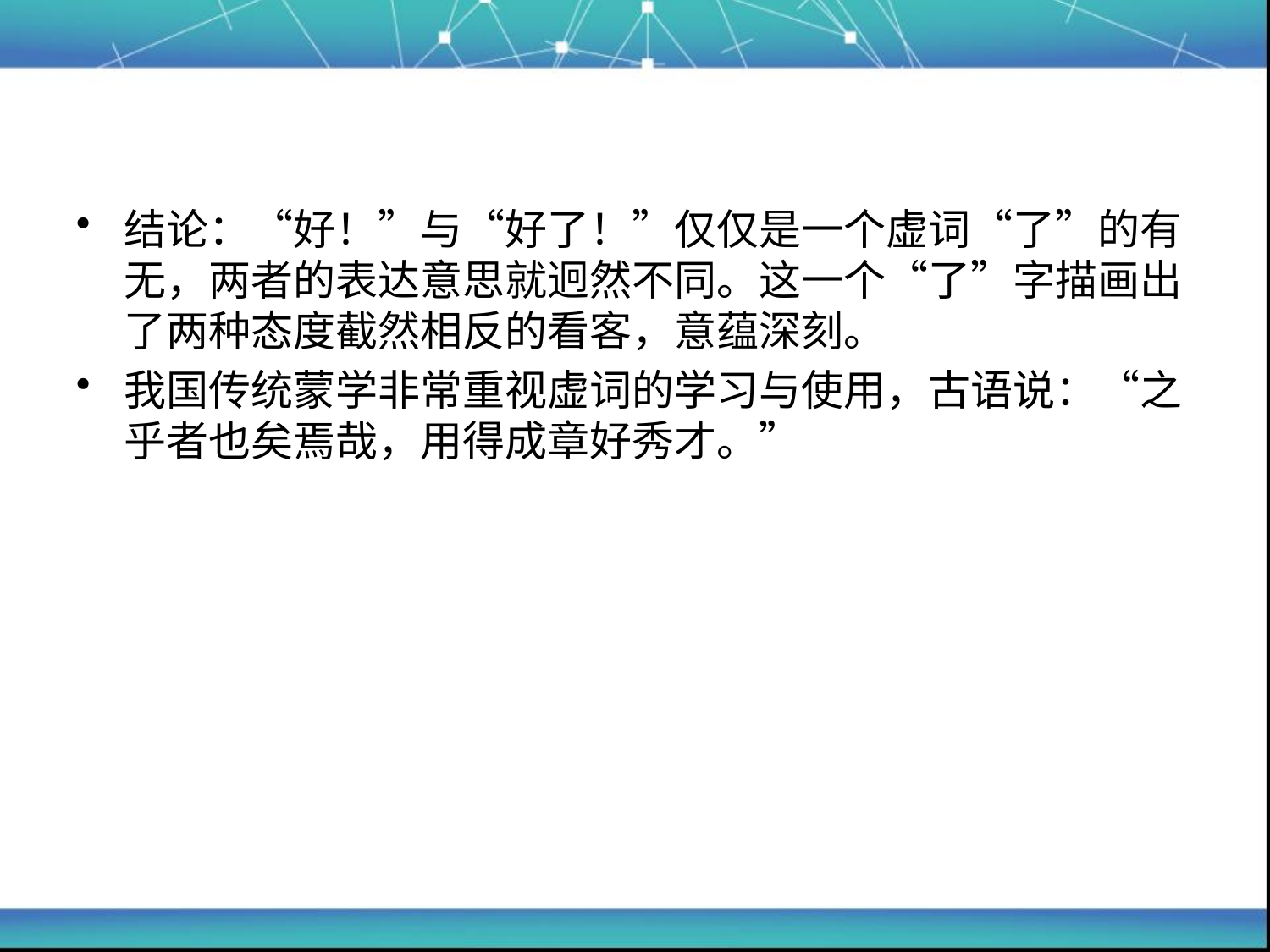

#
结论：“好！”与“好了！”仅仅是一个虚词“了”的有无，两者的表达意思就迥然不同。这一个“了”字描画出了两种态度截然相反的看客，意蕴深刻。
我国传统蒙学非常重视虚词的学习与使用，古语说：“之乎者也矣焉哉，用得成章好秀才。”